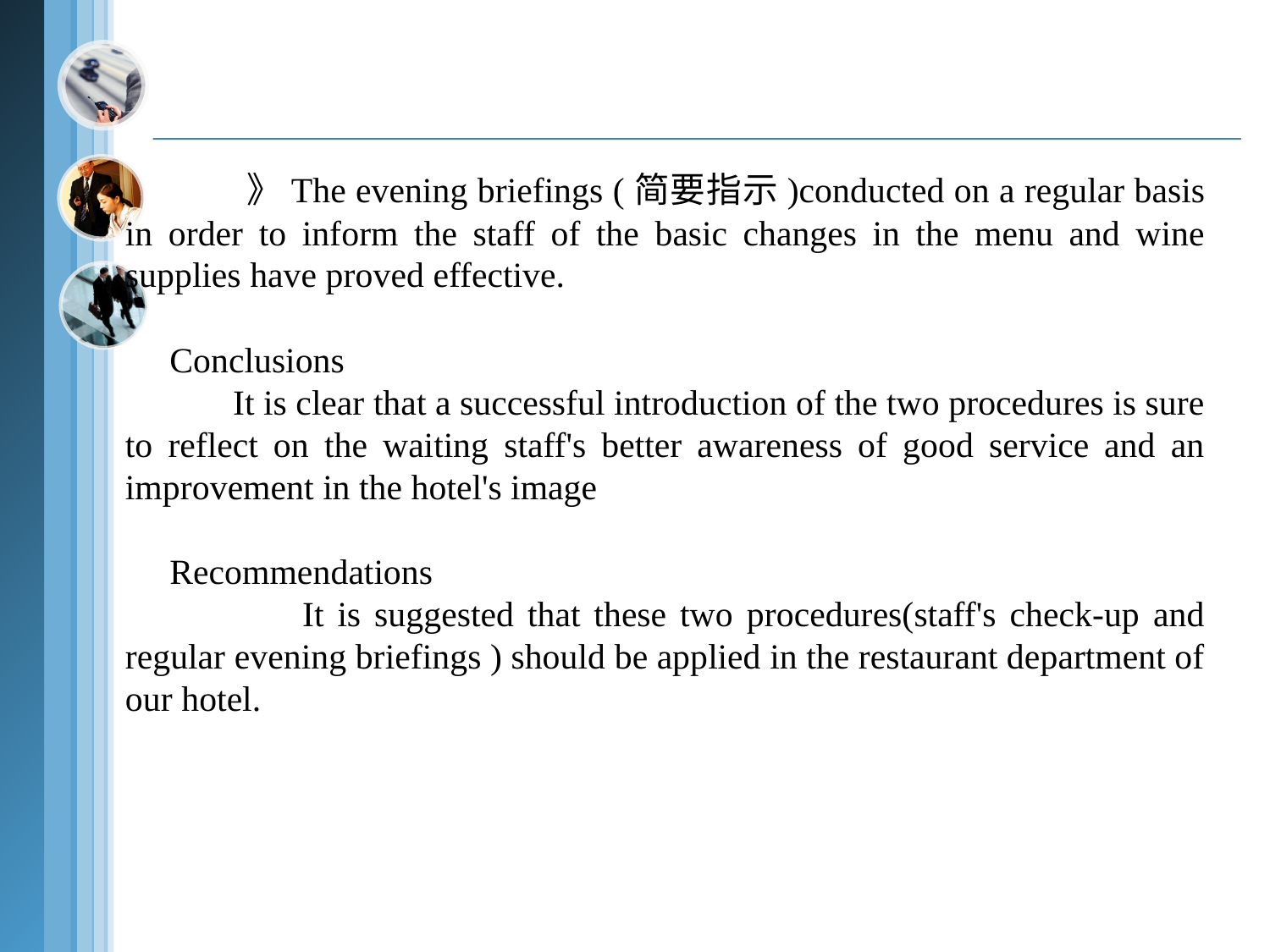

》The evening briefings (简要指示)conducted on a regular basis in order to inform the staff of the basic changes in the menu and wine supplies have proved effective.

     Conclusions
            It is clear that a successful introduction of the two procedures is sure to reflect on the waiting staff's better awareness of good service and an improvement in the hotel's image

     Recommendations
             It is suggested that these two procedures(staff's check-up and regular evening briefings ) should be applied in the restaurant department of our hotel.